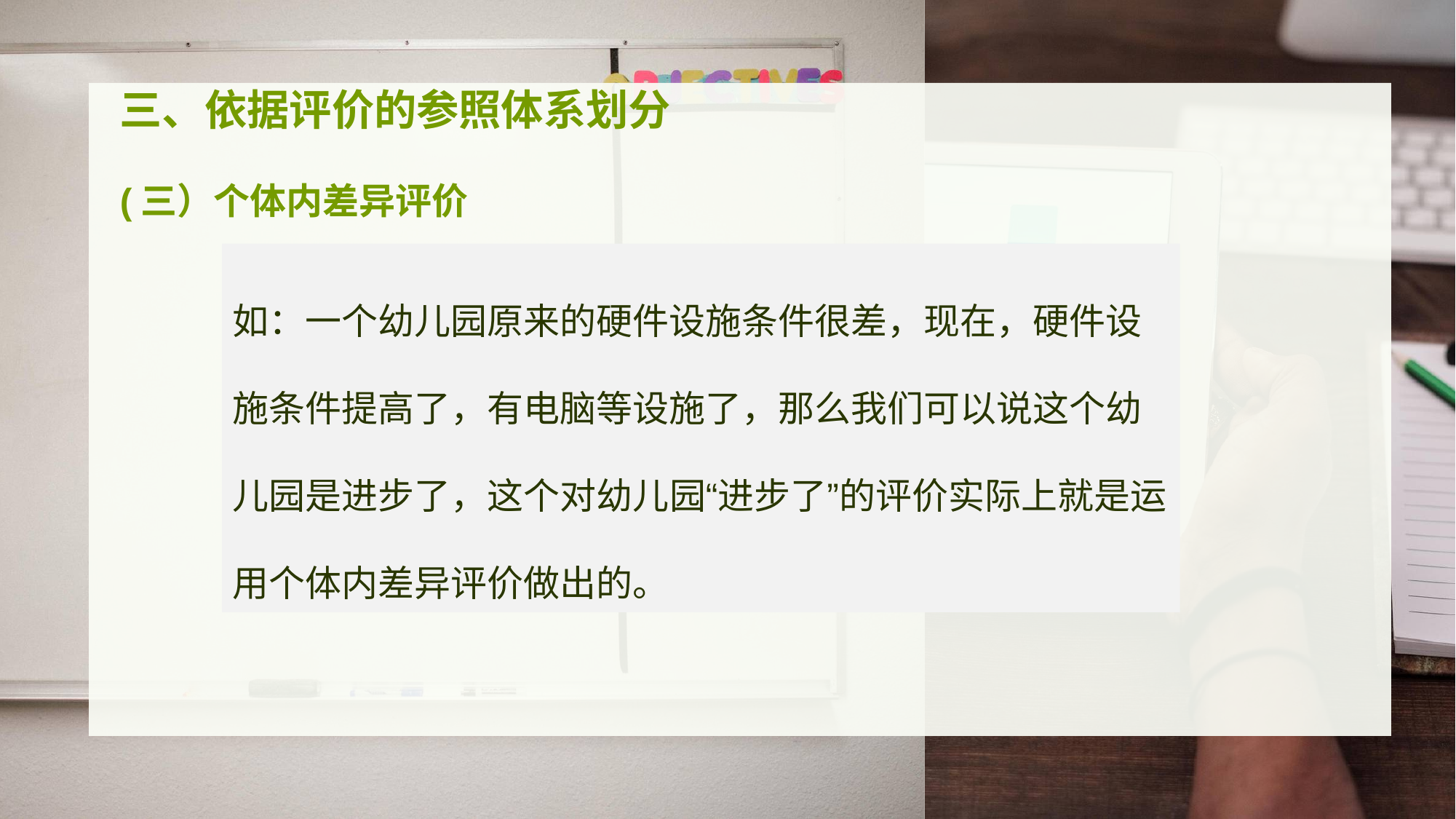

三、依据评价的参照体系划分
(三）个体内差异评价

如：一个幼儿园原来的硬件设施条件很差，现在，硬件设施条件提高了，有电脑等设施了，那么我们可以说这个幼儿园是进步了，这个对幼儿园“进步了”的评价实际上就是运用个体内差异评价做出的。